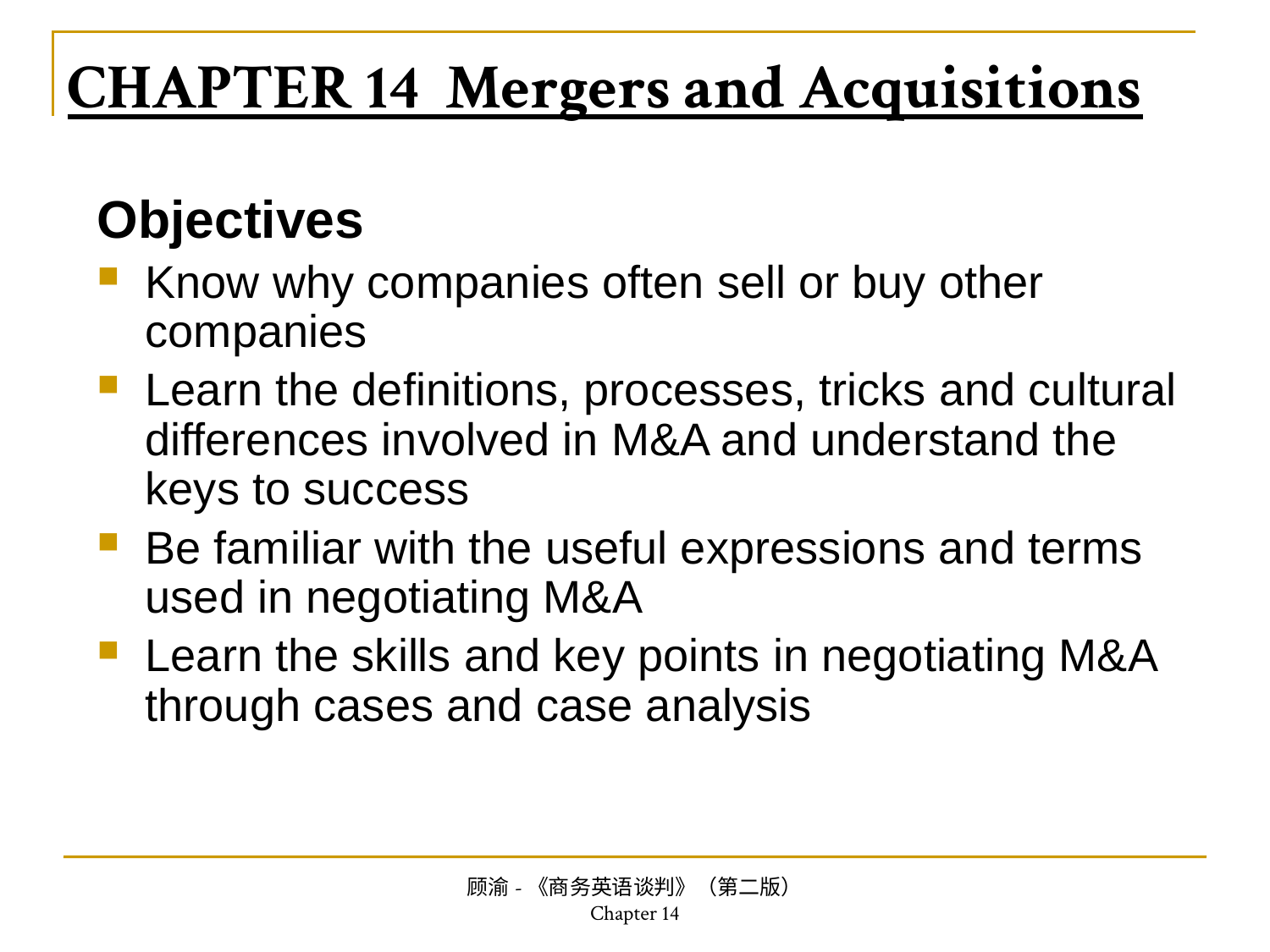

# CHAPTER 14  Mergers and Acquisitions
Objectives
Know why companies often sell or buy other companies
Learn the definitions, processes, tricks and cultural differences involved in M&A and understand the keys to success
Be familiar with the useful expressions and terms used in negotiating M&A
Learn the skills and key points in negotiating M&A through cases and case analysis

3
顾渝-《商务英语谈判》（第二版） Chapter 14